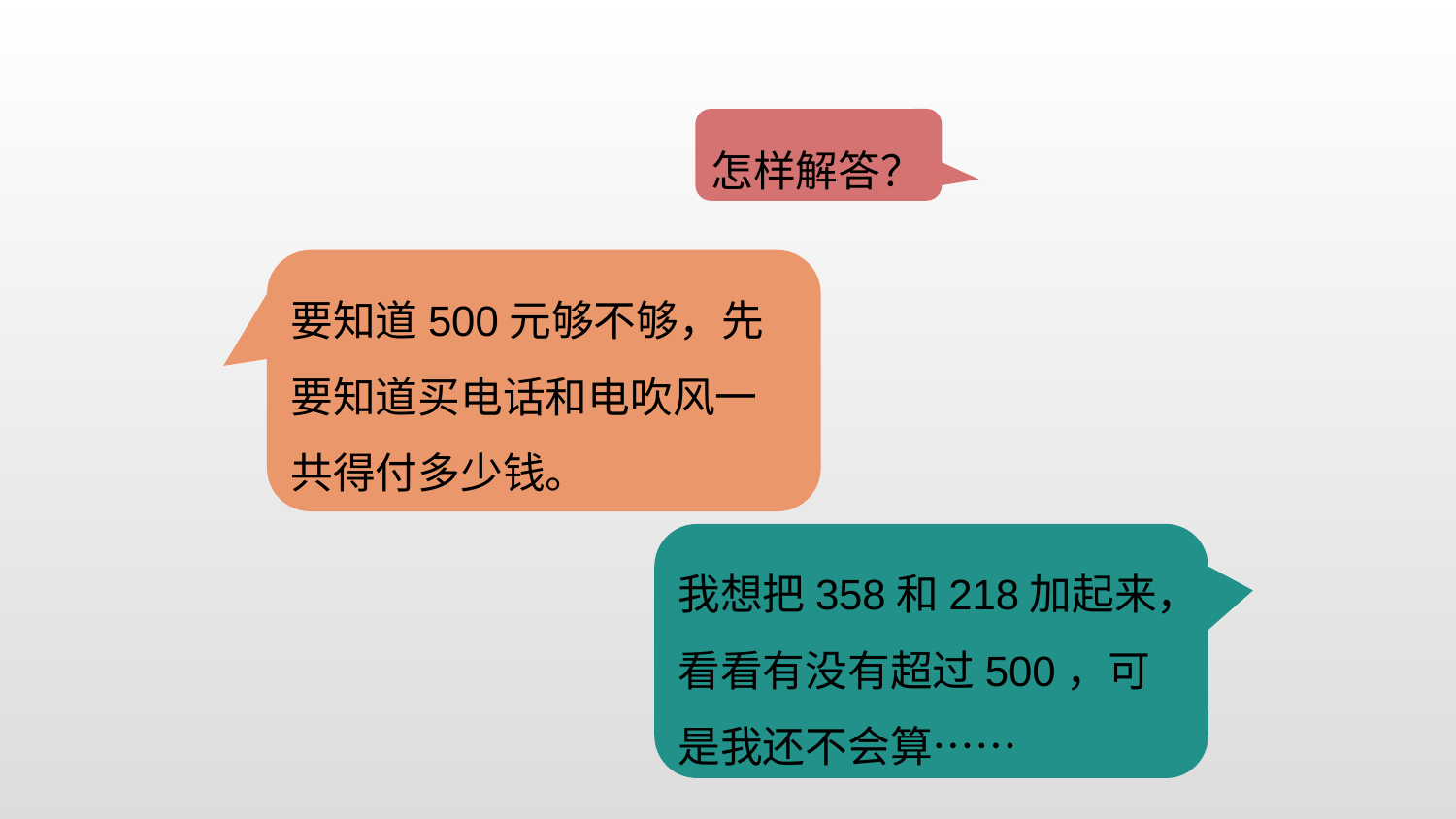

怎样解答？
要知道500元够不够，先要知道买电话和电吹风一共得付多少钱。
我想把358和218加起来，看看有没有超过500，可是我还不会算……